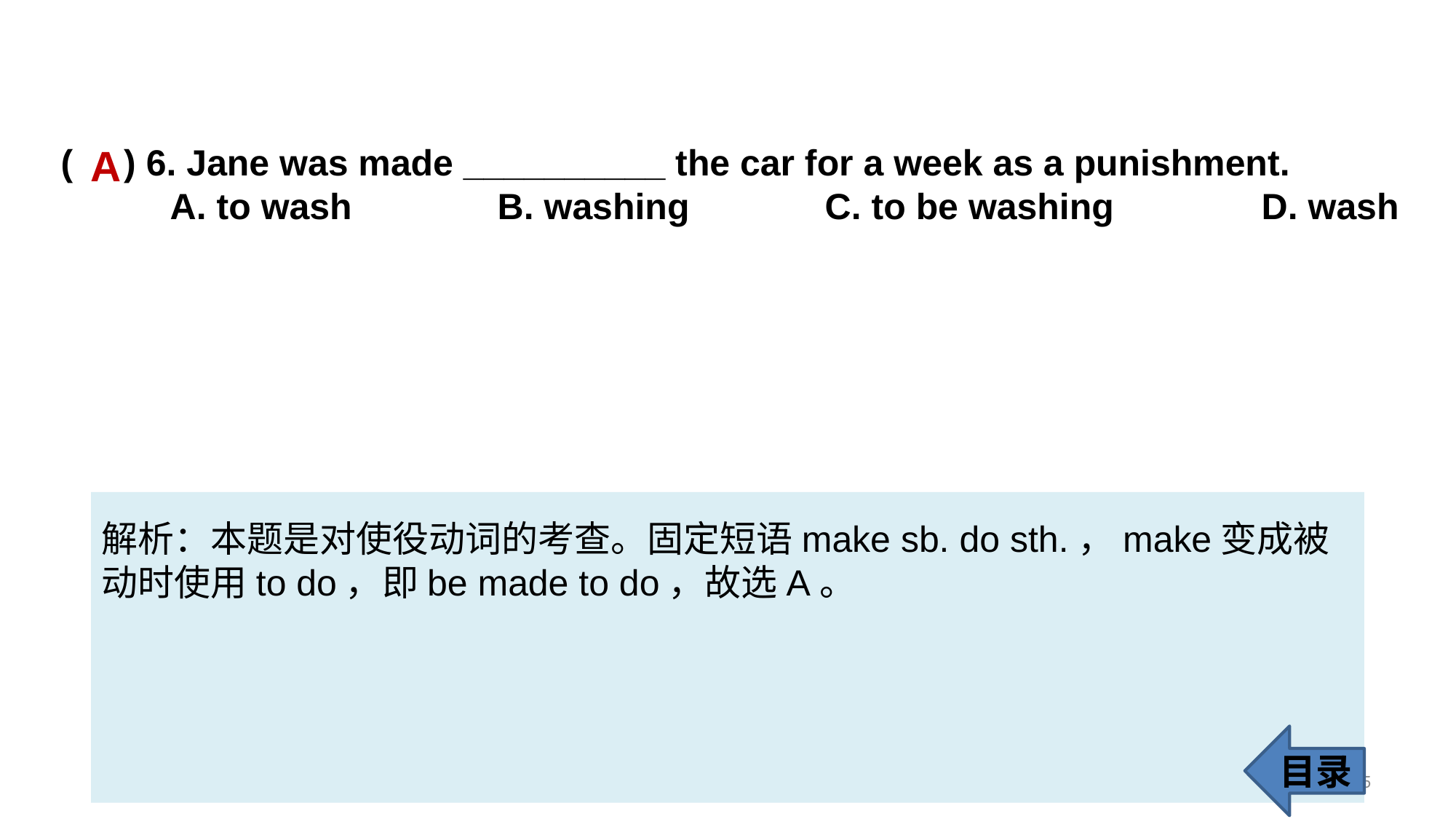

(     ) 6. Jane was made __________ the car for a week as a punishment.
	A. to wash 		B. washing 		C. to be washing 		D. wash
A

解析：本题是对使役动词的考查。固定短语make sb. do sth.，make变成被动时使用to do，即be made to do，故选A。
目录
65